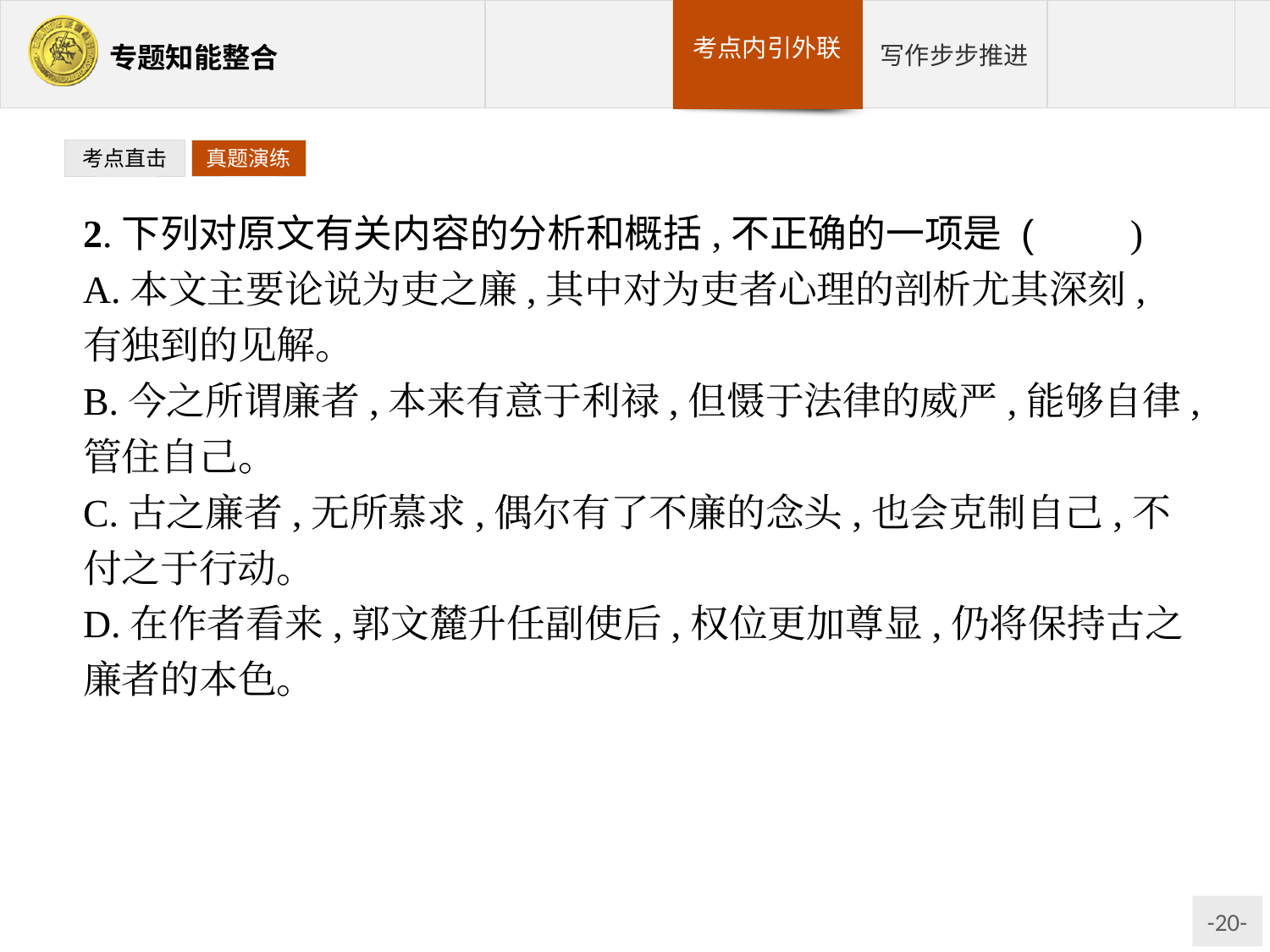

考点直击
真题演练
2.下列对原文有关内容的分析和概括,不正确的一项是 (　　)
A.本文主要论说为吏之廉,其中对为吏者心理的剖析尤其深刻,有独到的见解。
B.今之所谓廉者,本来有意于利禄,但慑于法律的威严,能够自律,管住自己。
C.古之廉者,无所慕求,偶尔有了不廉的念头,也会克制自己,不付之于行动。
D.在作者看来,郭文麓升任副使后,权位更加尊显,仍将保持古之廉者的本色。
解析:C项,“偶尔有了不廉的念头,也会克制自己,不付之于行动”理解错误,见原文“盖虽欲不廉,而无所用之也”。
答案:C